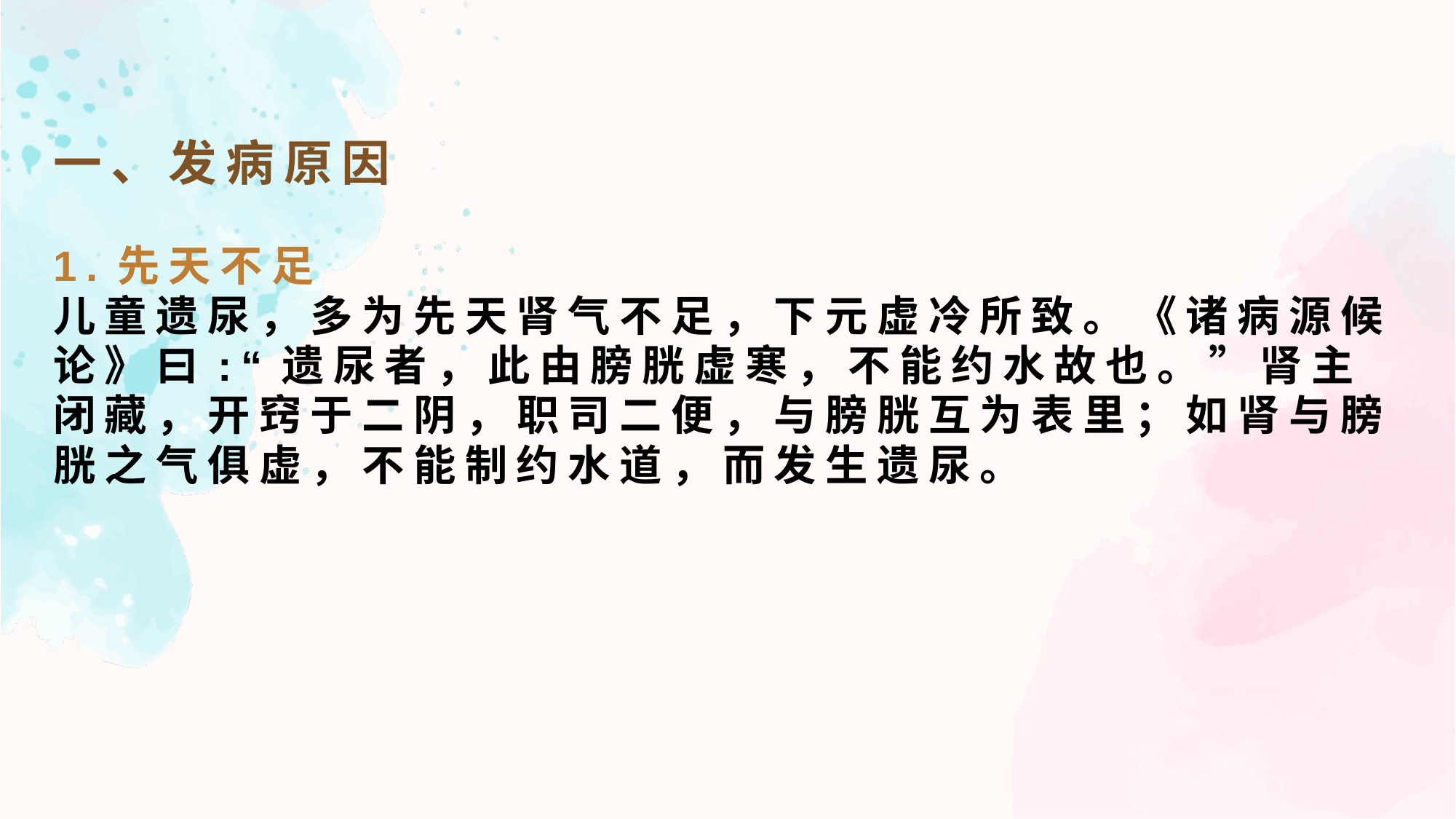

一、发病原因

1.先天不足
儿童遗尿，多为先天肾气不足，下元虚冷所致。《诸病源候论》曰:“遗尿者，此由膀胱虚寒，不能约水故也。”肾主闭藏，开窍于二阴，职司二便，与膀胱互为表里；如肾与膀胱之气俱虚，不能制约水道，而发生遗尿。